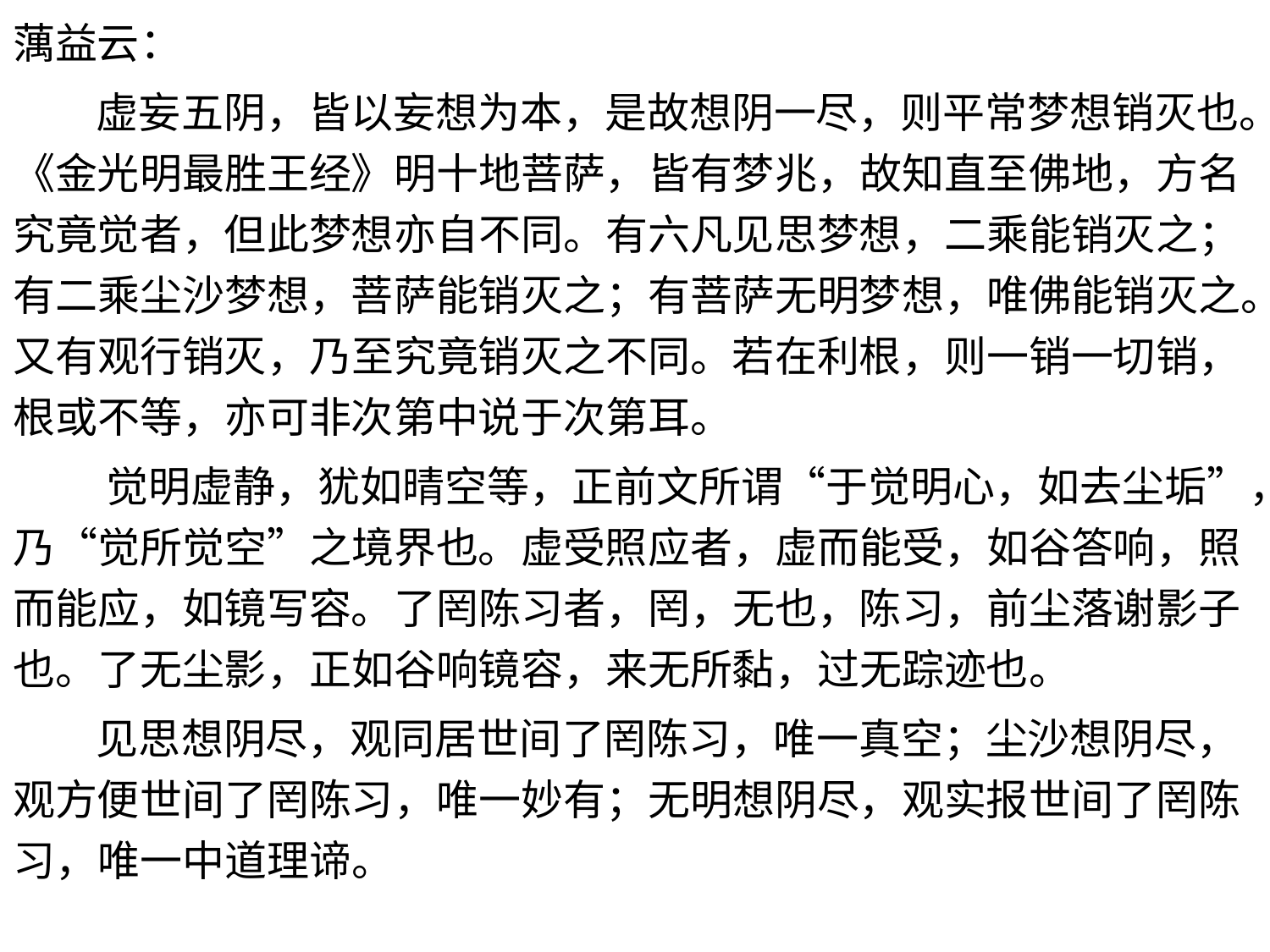

蕅益云：
        虚妄五阴，皆以妄想为本，是故想阴一尽，则平常梦想销灭也。《金光明最胜王经》明十地菩萨，皆有梦兆，故知直至佛地，方名究竟觉者，但此梦想亦自不同。有六凡见思梦想，二乘能销灭之；有二乘尘沙梦想，菩萨能销灭之；有菩萨无明梦想，唯佛能销灭之。又有观行销灭，乃至究竟销灭之不同。若在利根，则一销一切销，根或不等，亦可非次第中说于次第耳。
         觉明虚静，犹如晴空等，正前文所谓“于觉明心，如去尘垢”，乃“觉所觉空”之境界也。虚受照应者，虚而能受，如谷答响，照而能应，如镜写容。了罔陈习者，罔，无也，陈习，前尘落谢影子也。了无尘影，正如谷响镜容，来无所黏，过无踪迹也。
        见思想阴尽，观同居世间了罔陈习，唯一真空；尘沙想阴尽，观方便世间了罔陈习，唯一妙有；无明想阴尽，观实报世间了罔陈习，唯一中道理谛。